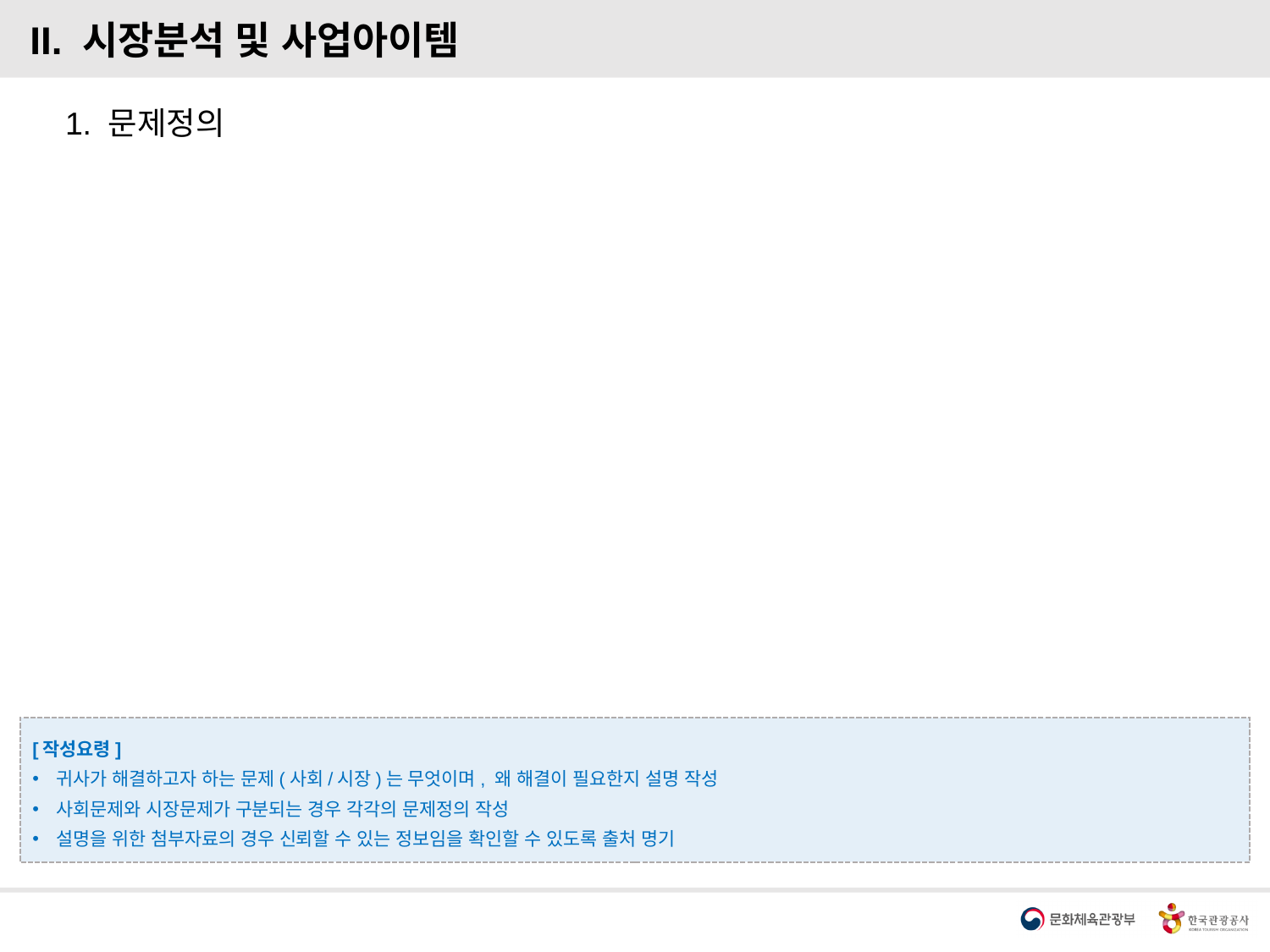

II. 시장분석 및 사업아이템
1. 문제정의
[작성요령]
귀사가 해결하고자 하는 문제(사회/시장)는 무엇이며, 왜 해결이 필요한지 설명 작성
사회문제와 시장문제가 구분되는 경우 각각의 문제정의 작성
설명을 위한 첨부자료의 경우 신뢰할 수 있는 정보임을 확인할 수 있도록 출처 명기